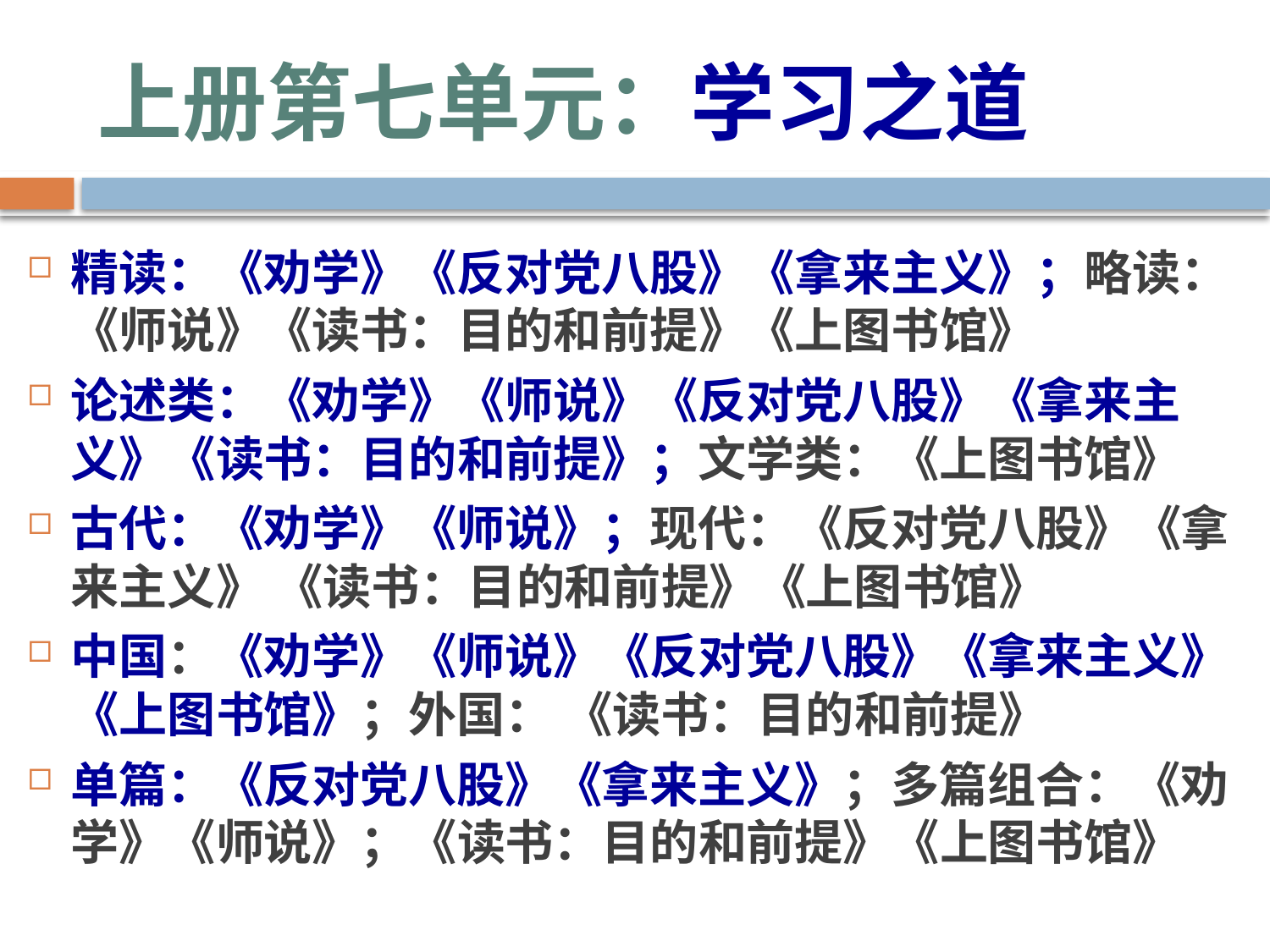

# 上册第七单元：学习之道
精读：《劝学》《反对党八股》《拿来主义》；略读：《师说》《读书：目的和前提》《上图书馆》
论述类：《劝学》《师说》《反对党八股》《拿来主义》《读书：目的和前提》；文学类：《上图书馆》
古代：《劝学》《师说》；现代：《反对党八股》《拿来主义》 《读书：目的和前提》《上图书馆》
中国：《劝学》《师说》《反对党八股》《拿来主义》 《上图书馆》；外国： 《读书：目的和前提》
单篇：《反对党八股》《拿来主义》；多篇组合：《劝学》《师说》；《读书：目的和前提》《上图书馆》